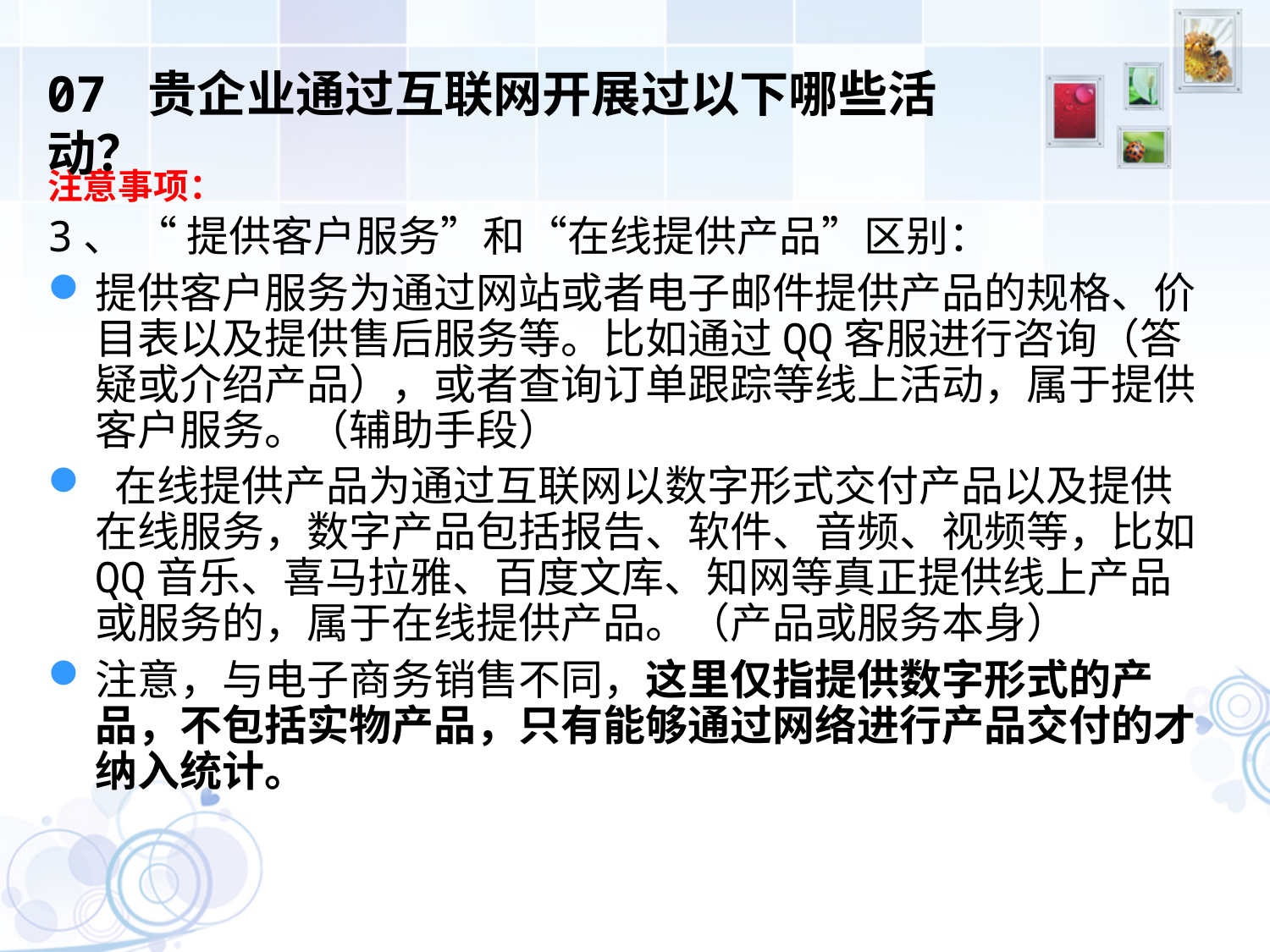

07 贵企业通过互联网开展过以下哪些活动？

注意事项：
3、 “ 提供客户服务”和“在线提供产品”区别：
提供客户服务为通过网站或者电子邮件提供产品的规格、价目表以及提供售后服务等。比如通过QQ客服进行咨询（答疑或介绍产品），或者查询订单跟踪等线上活动，属于提供客户服务。（辅助手段）
 在线提供产品为通过互联网以数字形式交付产品以及提供在线服务，数字产品包括报告、软件、音频、视频等，比如QQ音乐、喜马拉雅、百度文库、知网等真正提供线上产品或服务的，属于在线提供产品。（产品或服务本身）
注意，与电子商务销售不同，这里仅指提供数字形式的产品，不包括实物产品，只有能够通过网络进行产品交付的才纳入统计。